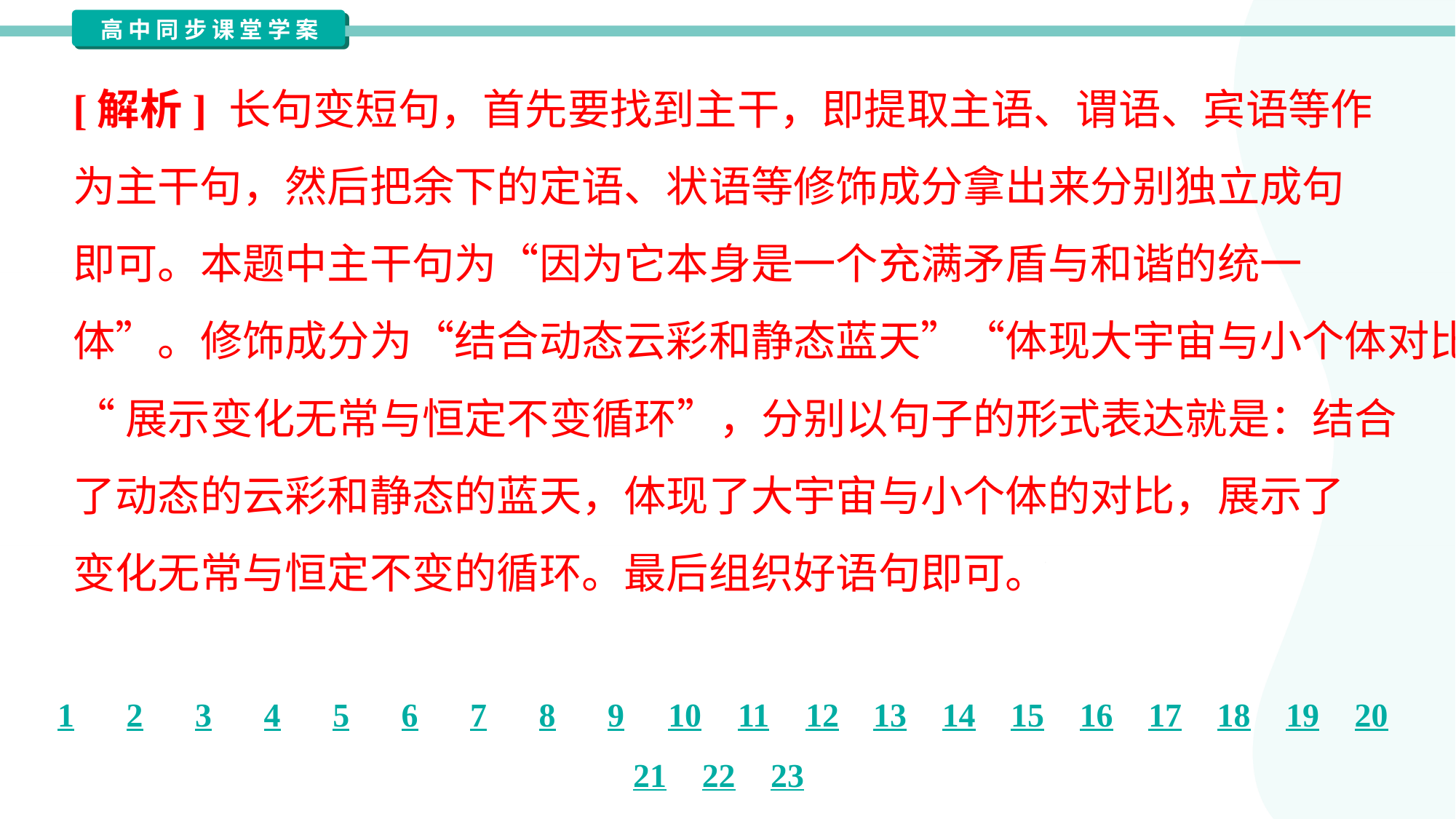

[解析] 长句变短句，首先要找到主干，即提取主语、谓语、宾语等作
为主干句，然后把余下的定语、状语等修饰成分拿出来分别独立成句
即可。本题中主干句为“因为它本身是一个充满矛盾与和谐的统一
体”。修饰成分为“结合动态云彩和静态蓝天”“体现大宇宙与小个体对比”
“展示变化无常与恒定不变循环”，分别以句子的形式表达就是：结合
了动态的云彩和静态的蓝天，体现了大宇宙与小个体的对比，展示了
变化无常与恒定不变的循环。最后组织好语句即可。